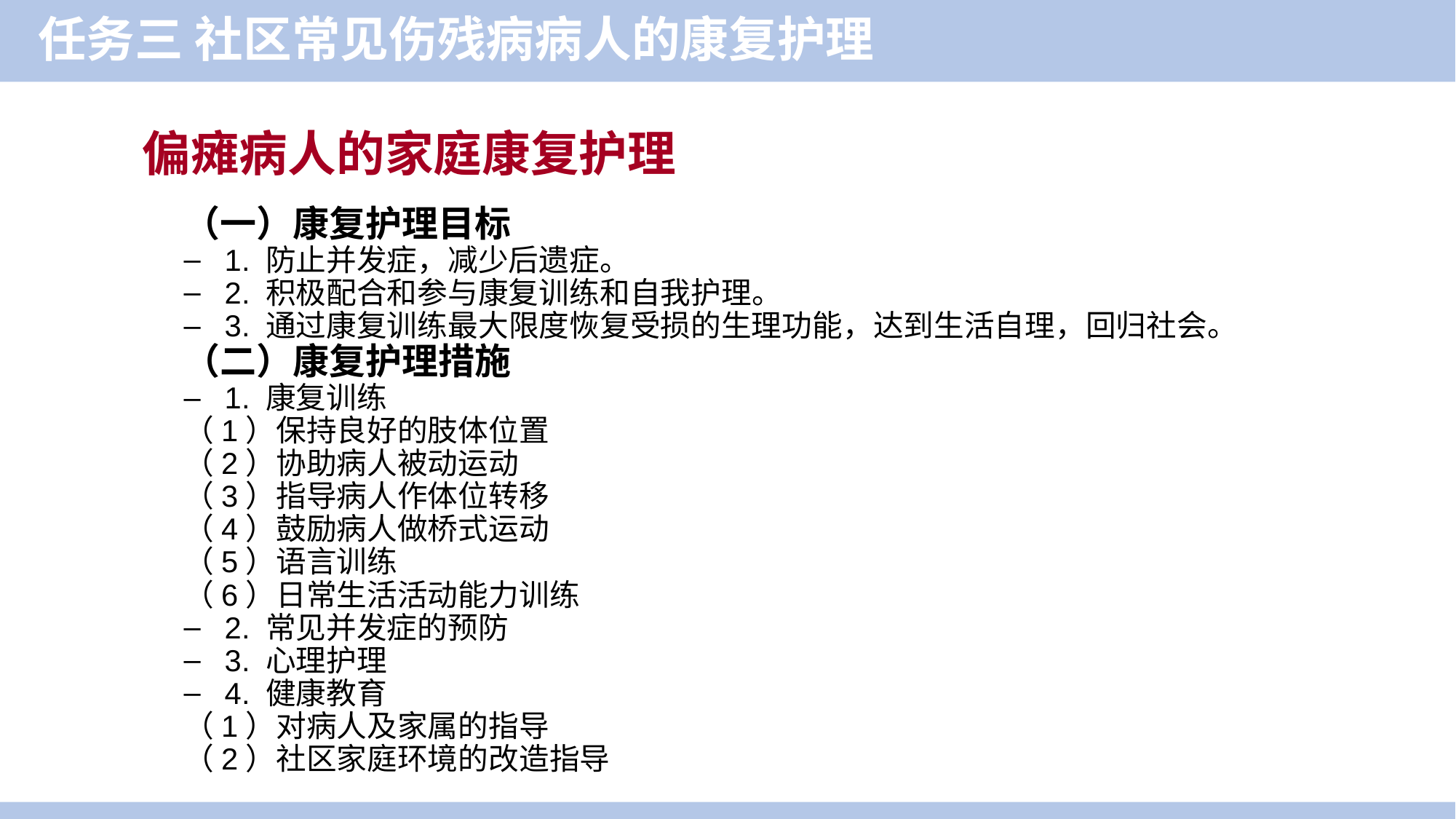

任务三 社区常见伤残病病人的康复护理
偏瘫病人的家庭康复护理
（一）康复护理目标
1. 防止并发症，减少后遗症。
2. 积极配合和参与康复训练和自我护理。
3. 通过康复训练最大限度恢复受损的生理功能，达到生活自理，回归社会。
（二）康复护理措施
1. 康复训练
（1）保持良好的肢体位置
（2）协助病人被动运动
（3）指导病人作体位转移
（4）鼓励病人做桥式运动
（5）语言训练
（6）日常生活活动能力训练
2. 常见并发症的预防
3. 心理护理
4. 健康教育
（1）对病人及家属的指导
（2）社区家庭环境的改造指导